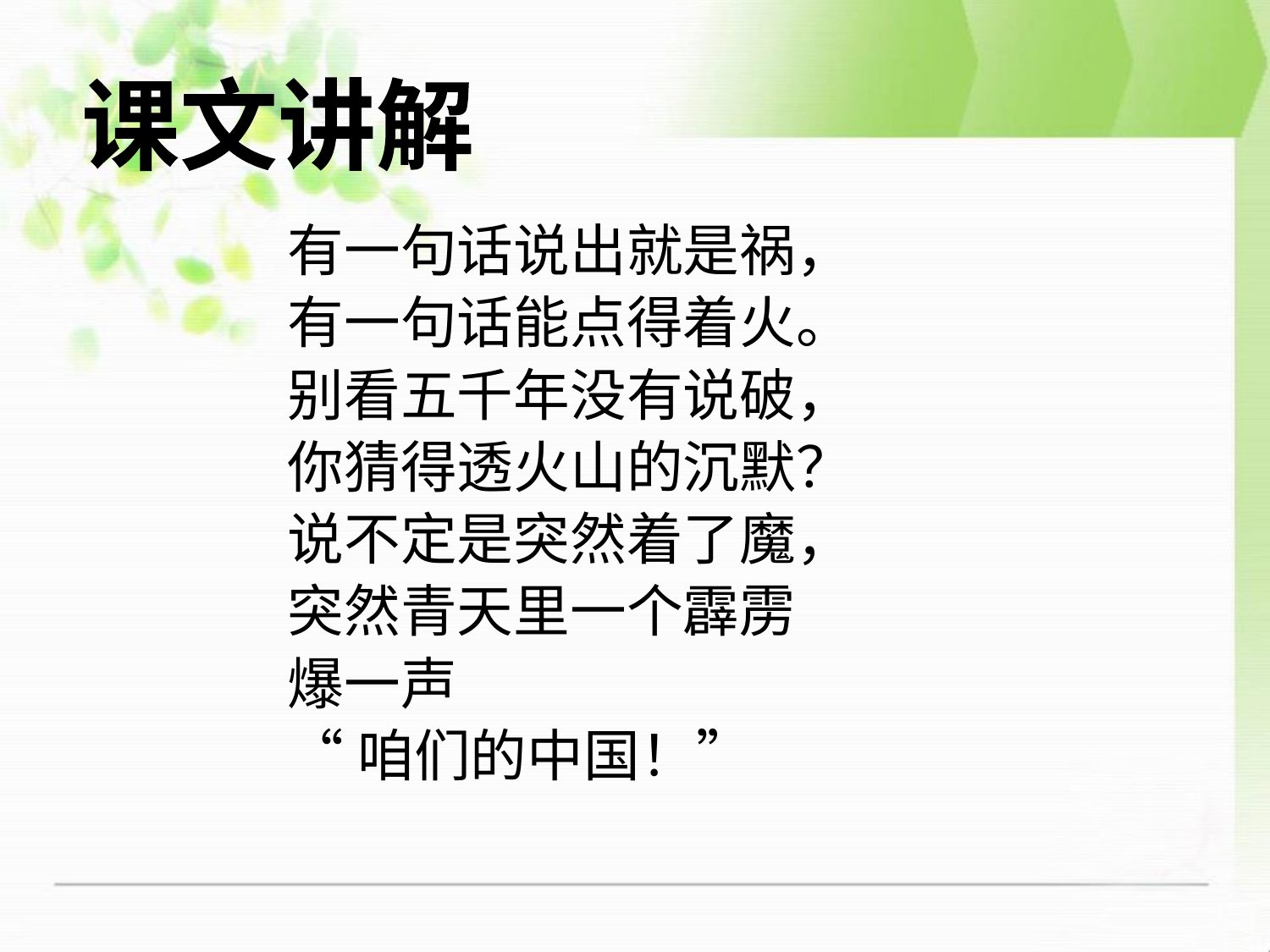

课文讲解
有一句话说出就是祸，
有一句话能点得着火。
别看五千年没有说破，
你猜得透火山的沉默？
说不定是突然着了魔，
突然青天里一个霹雳
爆一声
“咱们的中国！”